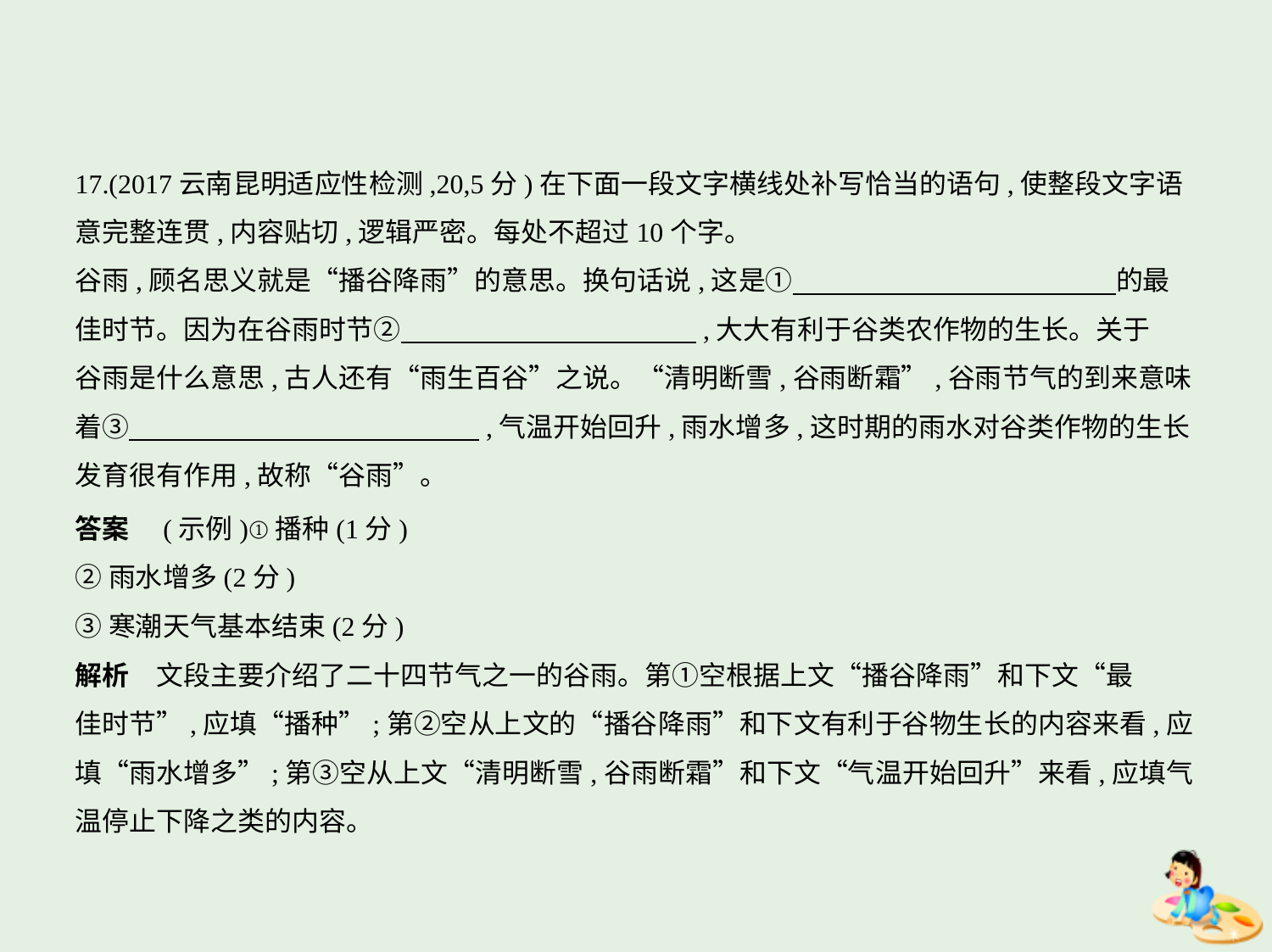

17.(2017云南昆明适应性检测,20,5分)在下面一段文字横线处补写恰当的语句,使整段文字语
意完整连贯,内容贴切,逻辑严密。每处不超过10个字。
谷雨,顾名思义就是“播谷降雨”的意思。换句话说,这是①　　　　　　　　　　　    的最
佳时节。因为在谷雨时节②　　　　　　　　　　    ,大大有利于谷类农作物的生长。关于
谷雨是什么意思,古人还有“雨生百谷”之说。“清明断雪,谷雨断霜”,谷雨节气的到来意味
着③　　　　　　　　　　　　    ,气温开始回升,雨水增多,这时期的雨水对谷类作物的生长
发育很有作用,故称“谷雨”。
答案　(示例)①播种(1分)
②雨水增多(2分)
③寒潮天气基本结束(2分)
解析　文段主要介绍了二十四节气之一的谷雨。第①空根据上文“播谷降雨”和下文“最
佳时节”,应填“播种”;第②空从上文的“播谷降雨”和下文有利于谷物生长的内容来看,应
填“雨水增多”;第③空从上文“清明断雪,谷雨断霜”和下文“气温开始回升”来看,应填气
温停止下降之类的内容。